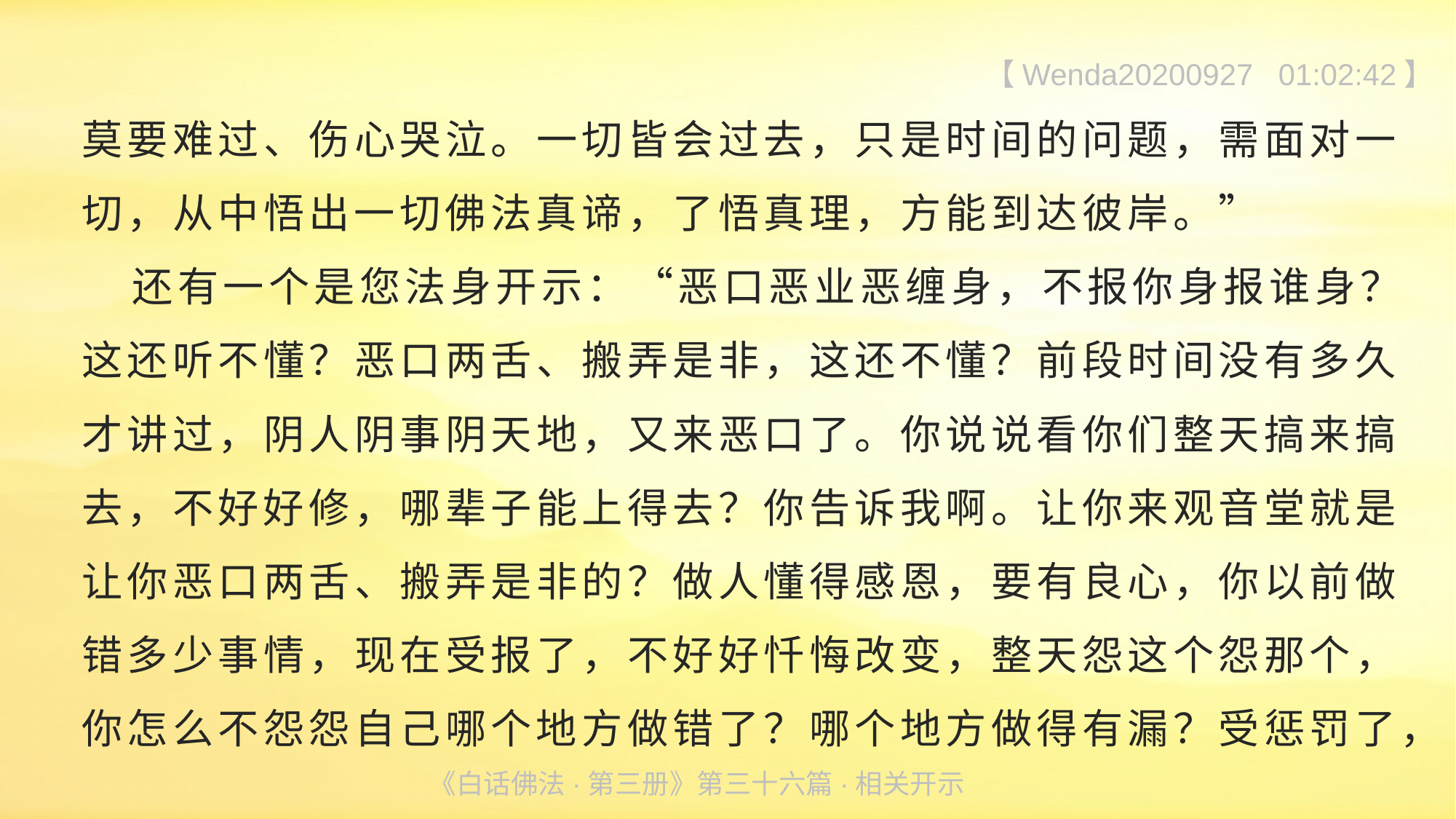

【Wenda20200927   01:02:42】
莫要难过、伤心哭泣。一切皆会过去，只是时间的问题，需面对一切，从中悟出一切佛法真谛，了悟真理，方能到达彼岸。”
   还有一个是您法身开示：“恶口恶业恶缠身，不报你身报谁身？这还听不懂？恶口两舌、搬弄是非，这还不懂？前段时间没有多久才讲过，阴人阴事阴天地，又来恶口了。你说说看你们整天搞来搞去，不好好修，哪辈子能上得去？你告诉我啊。让你来观音堂就是让你恶口两舌、搬弄是非的？做人懂得感恩，要有良心，你以前做错多少事情，现在受报了，不好好忏悔改变，整天怨这个怨那个，你怎么不怨怨自己哪个地方做错了？哪个地方做得有漏？受惩罚了，
《白话佛法·第三册》第三十六篇·相关开示